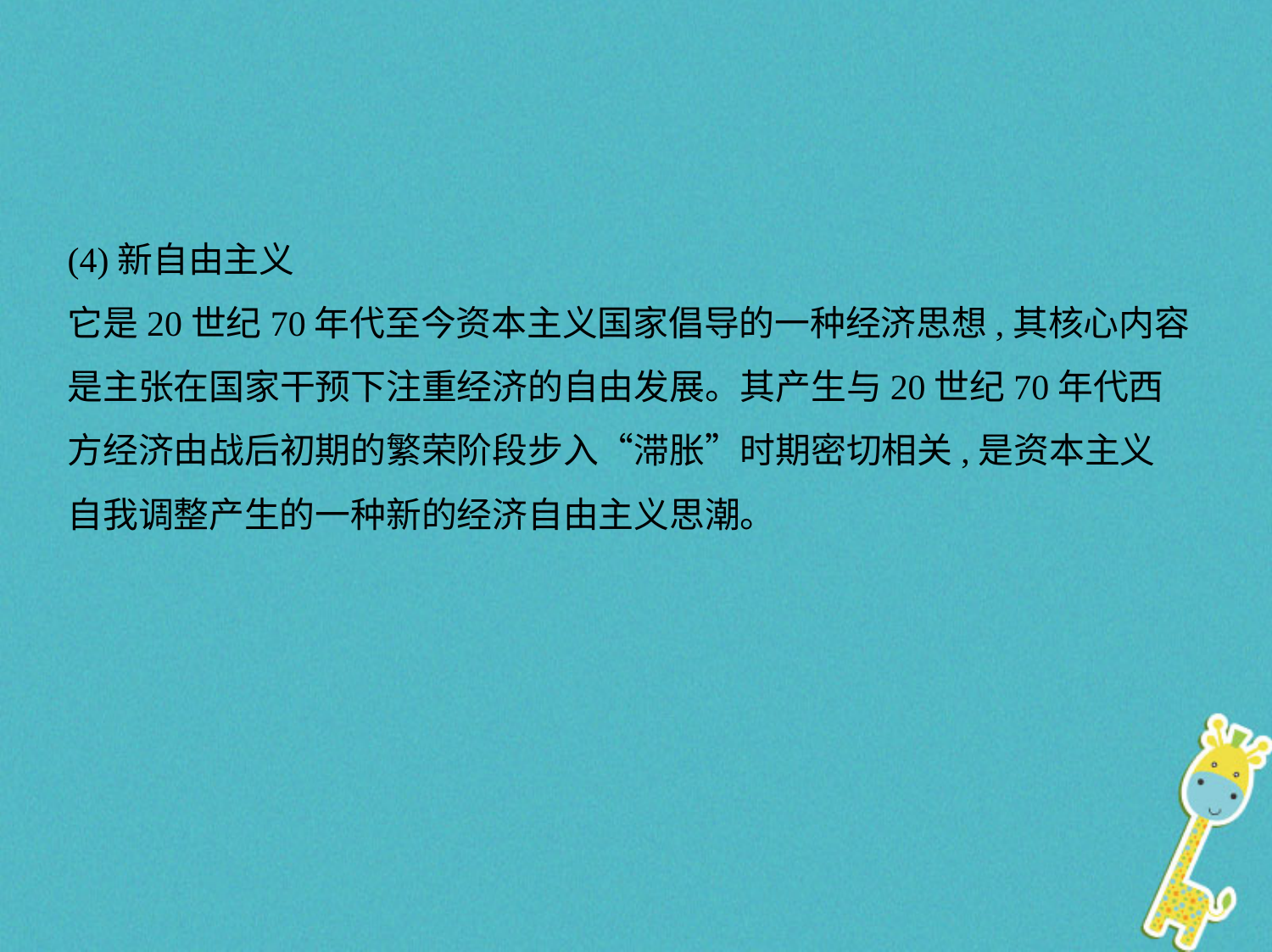

(4)新自由主义
它是20世纪70年代至今资本主义国家倡导的一种经济思想,其核心内容
是主张在国家干预下注重经济的自由发展。其产生与20世纪70年代西
方经济由战后初期的繁荣阶段步入“滞胀”时期密切相关,是资本主义
自我调整产生的一种新的经济自由主义思潮。